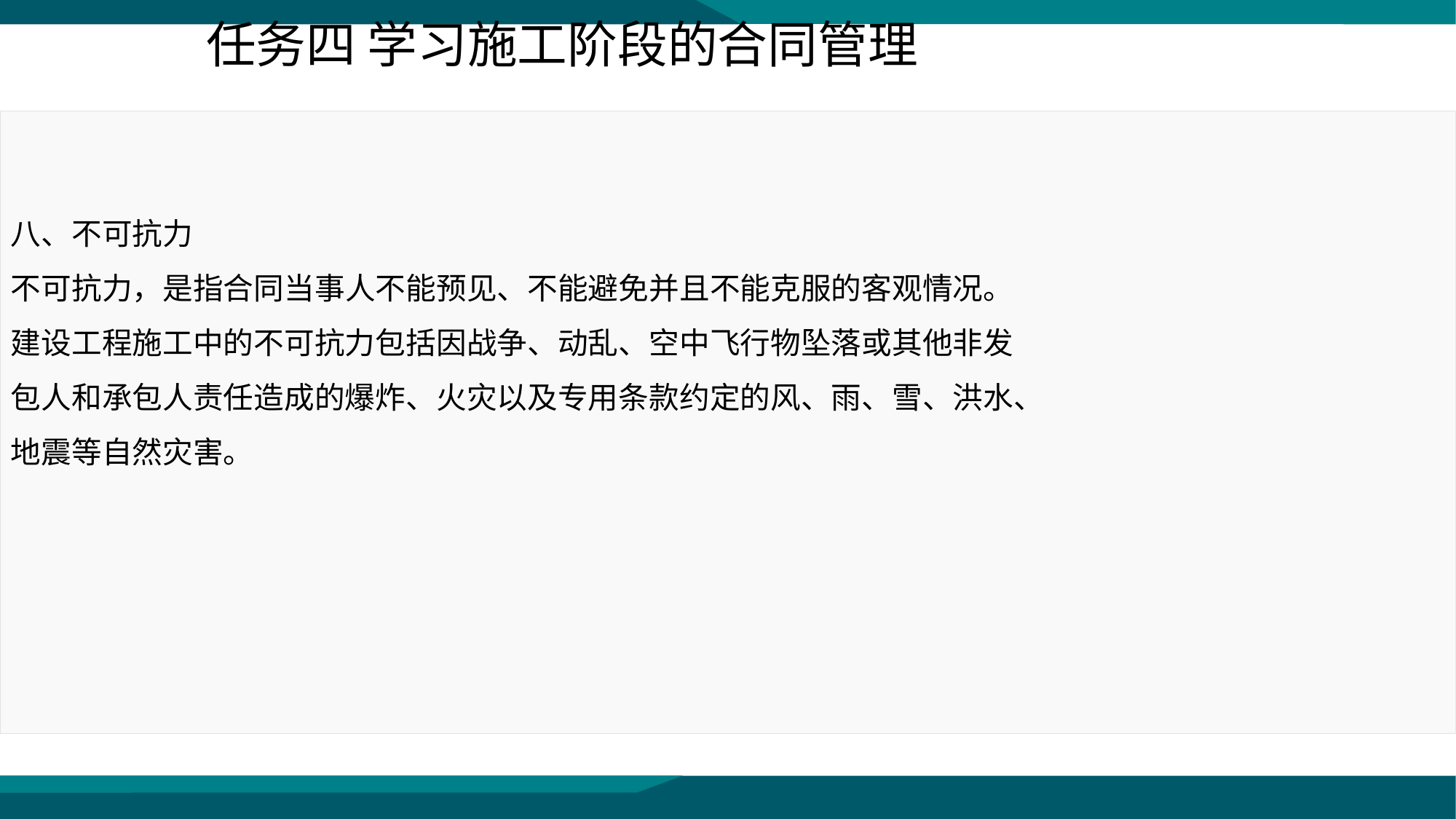

任务四 学习施工阶段的合同管理
八、不可抗力
不可抗力，是指合同当事人不能预见、不能避免并且不能克服的客观情况。建设工程施工中的不可抗力包括因战争、动乱、空中飞行物坠落或其他非发包人和承包人责任造成的爆炸、火灾以及专用条款约定的风、雨、雪、洪水、地震等自然灾害。